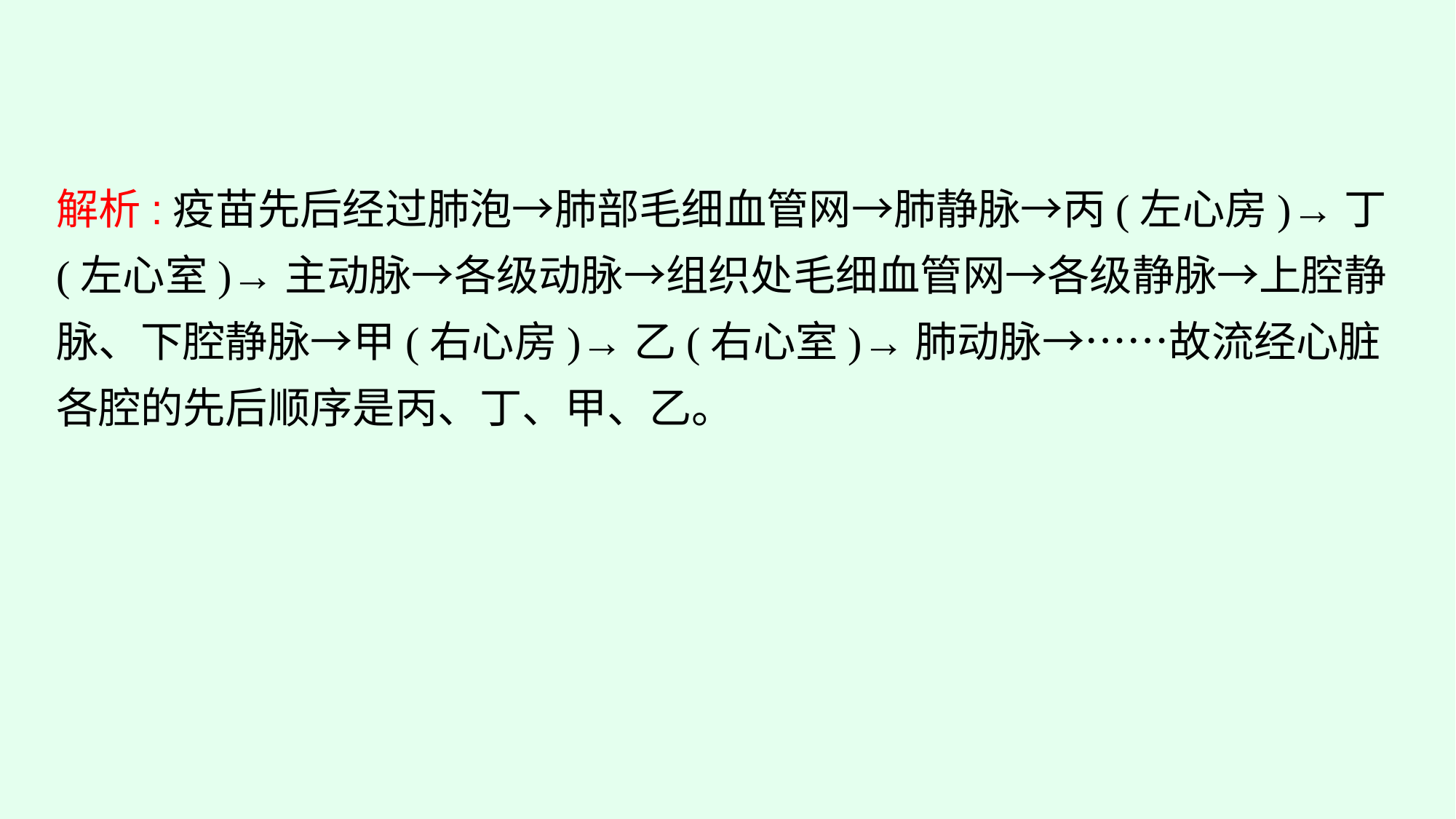

解析:疫苗先后经过肺泡→肺部毛细血管网→肺静脉→丙(左心房)→丁(左心室)→主动脉→各级动脉→组织处毛细血管网→各级静脉→上腔静脉、下腔静脉→甲(右心房)→乙(右心室)→肺动脉→……故流经心脏各腔的先后顺序是丙、丁、甲、乙。